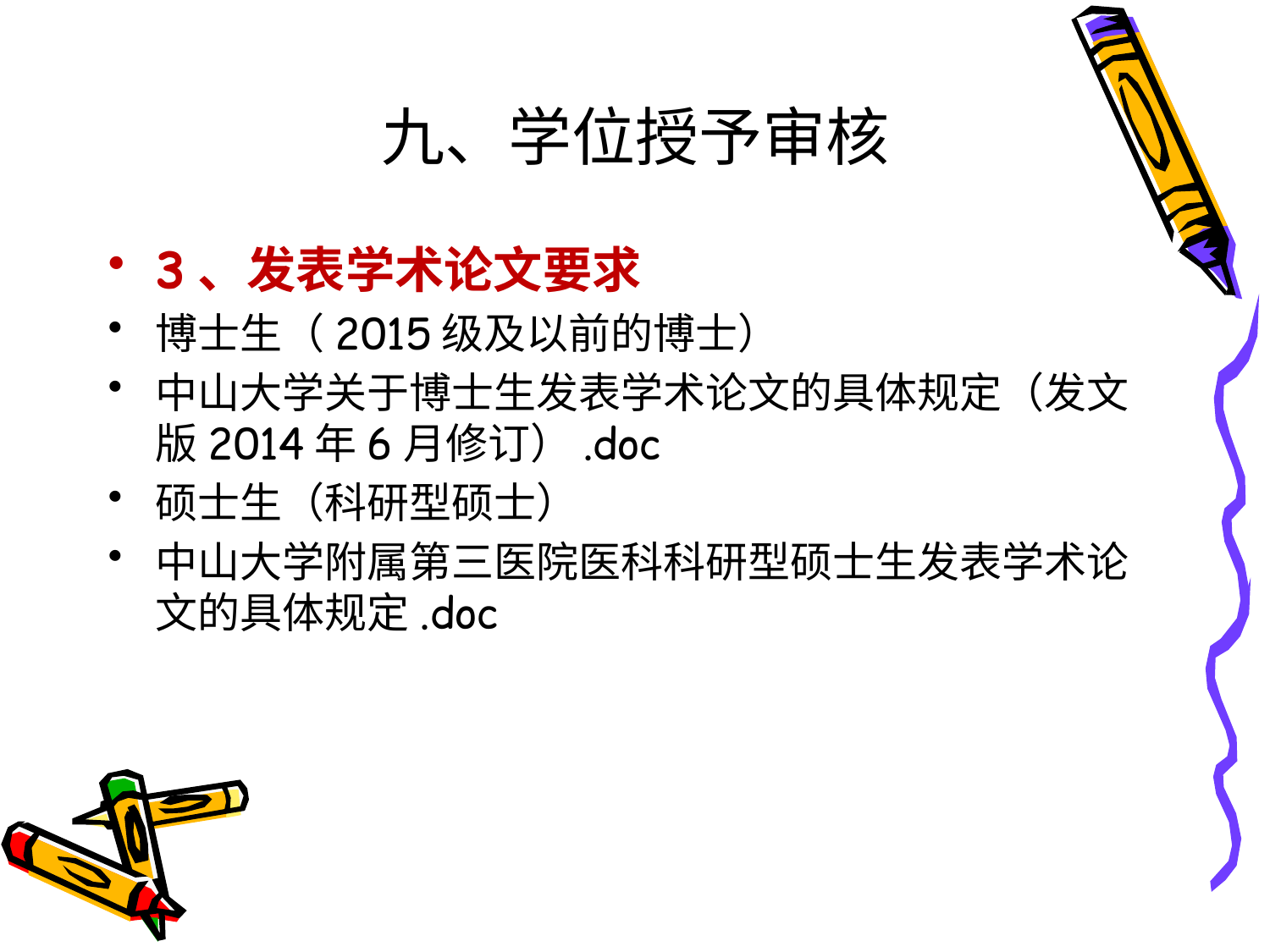

# 九、学位授予审核
3、发表学术论文要求
博士生（2015级及以前的博士）
中山大学关于博士生发表学术论文的具体规定（发文版2014年6月修订）.doc
硕士生（科研型硕士）
中山大学附属第三医院医科科研型硕士生发表学术论文的具体规定.doc